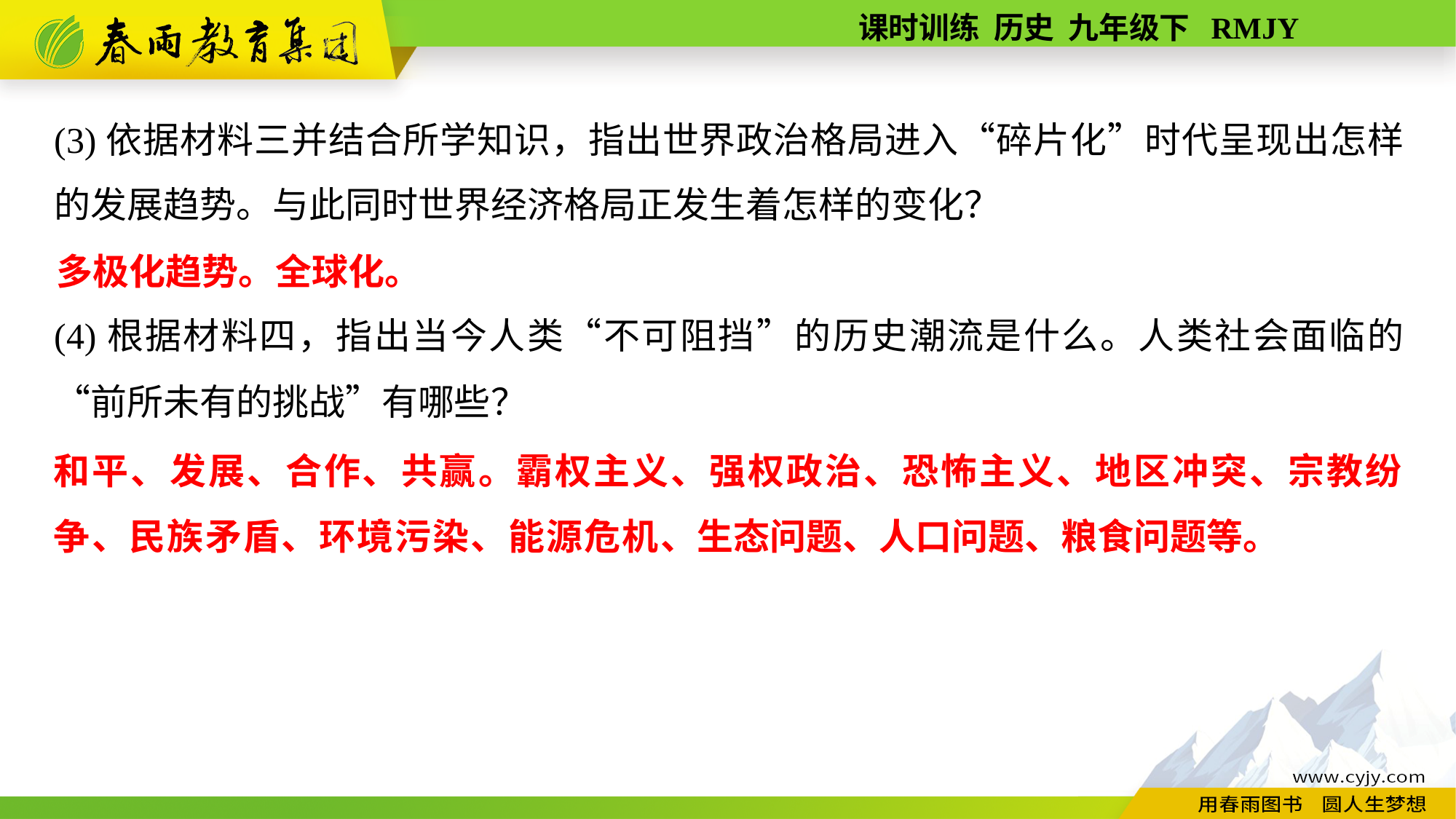

(3)依据材料三并结合所学知识，指出世界政治格局进入“碎片化”时代呈现出怎样的发展趋势。与此同时世界经济格局正发生着怎样的变化？

(4)根据材料四，指出当今人类“不可阻挡”的历史潮流是什么。人类社会面临的“前所未有的挑战”有哪些？
多极化趋势。全球化。
和平、发展、合作、共赢。霸权主义、强权政治、恐怖主义、地区冲突、宗教纷争、民族矛盾、环境污染、能源危机、生态问题、人口问题、粮食问题等。